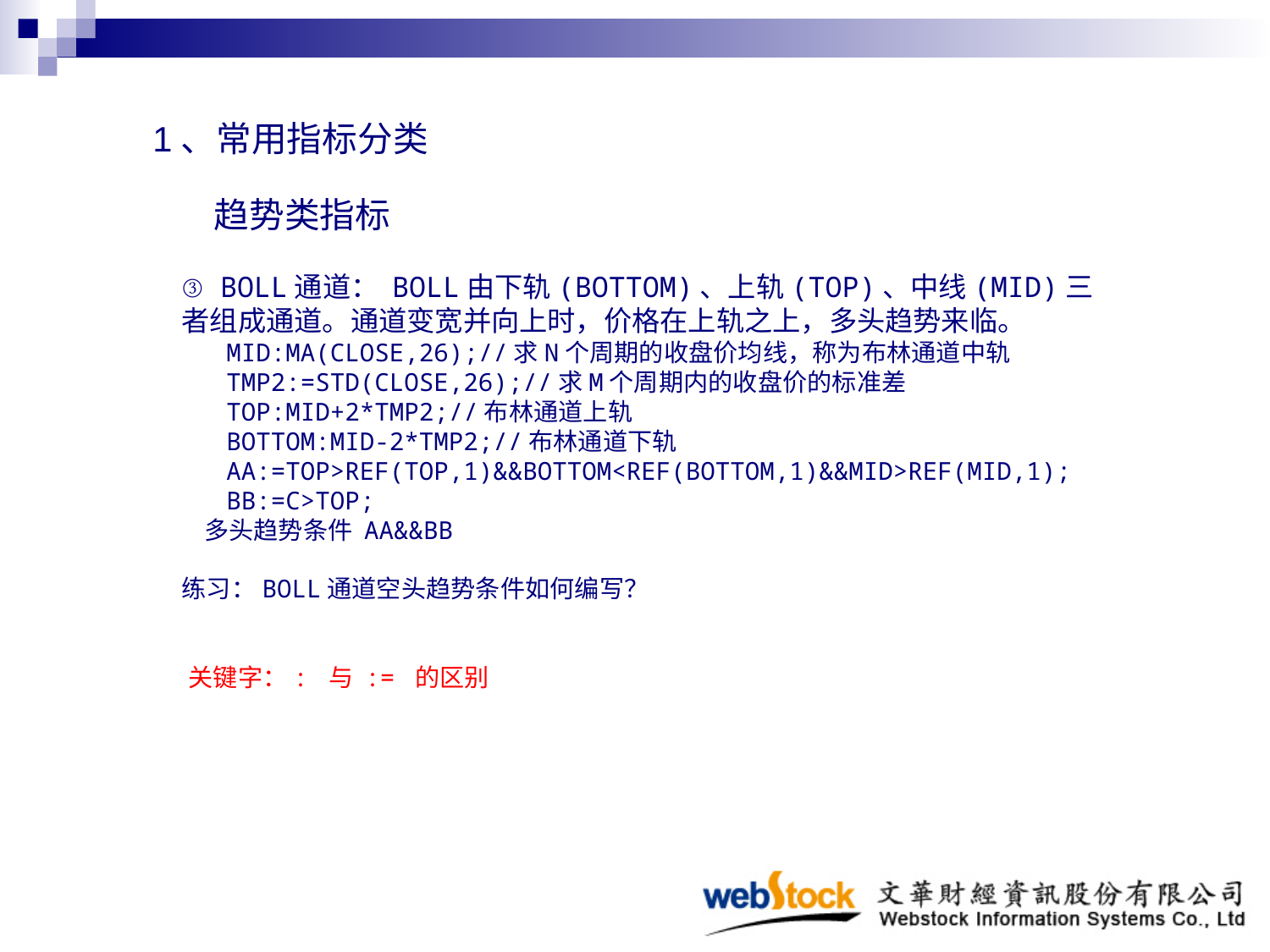

1、常用指标分类
 趋势类指标
③ BOLL通道： BOLL由下轨(BOTTOM)、上轨(TOP)、中线(MID)三
者组成通道。通道变宽并向上时，价格在上轨之上，多头趋势来临。
   MID:MA(CLOSE,26);//求N个周期的收盘价均线，称为布林通道中轨
   TMP2:=STD(CLOSE,26);//求M个周期内的收盘价的标准差
   TOP:MID+2*TMP2;//布林通道上轨
   BOTTOM:MID-2*TMP2;//布林通道下轨
   AA:=TOP>REF(TOP,1)&&BOTTOM<REF(BOTTOM,1)&&MID>REF(MID,1);
   BB:=C>TOP;
   多头趋势条件 AA&&BB

练习：BOLL通道空头趋势条件如何编写？

关键字：: 与 := 的区别